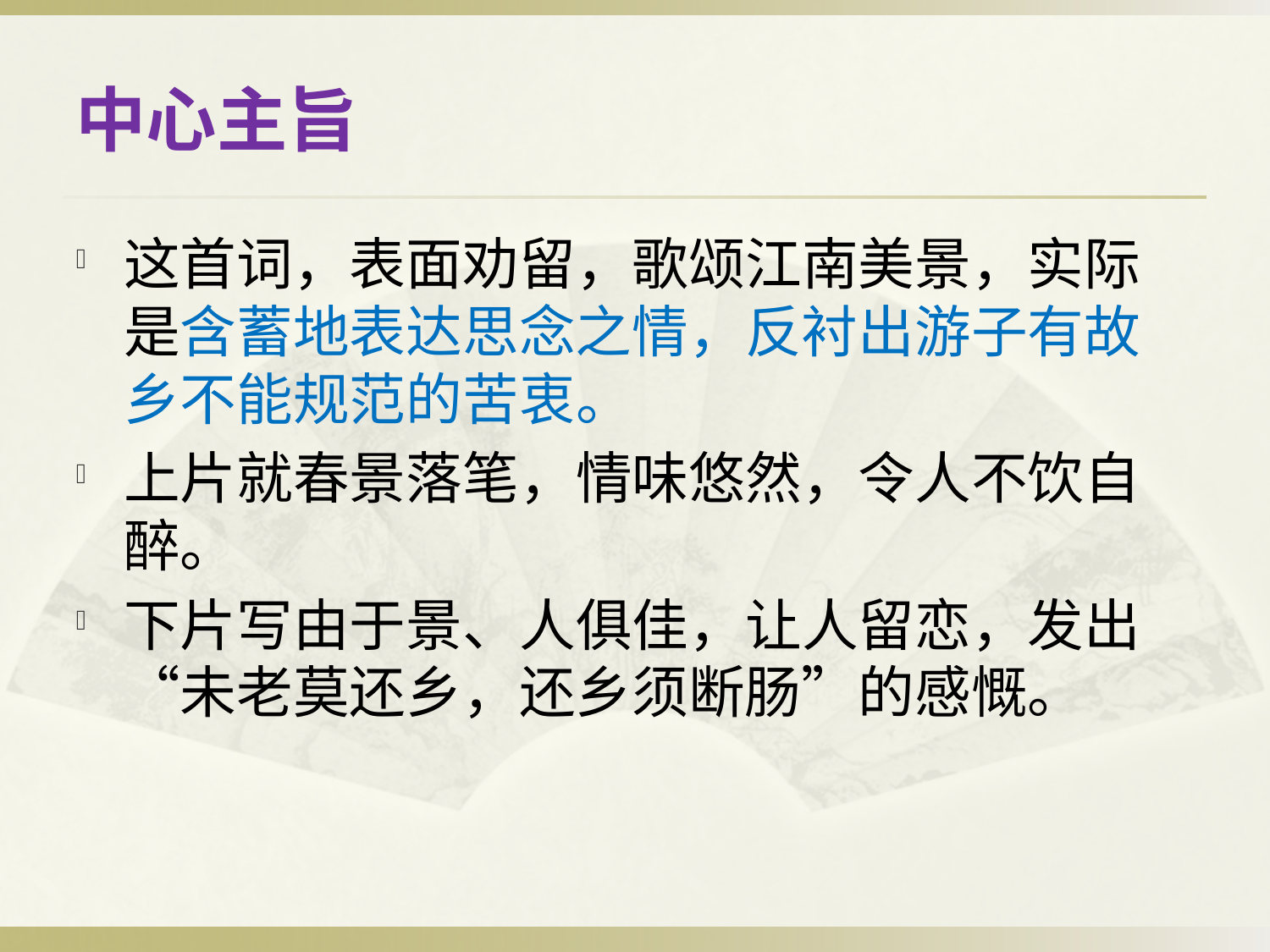

# 中心主旨
这首词，表面劝留，歌颂江南美景，实际是含蓄地表达思念之情，反衬出游子有故乡不能规范的苦衷。
上片就春景落笔，情味悠然，令人不饮自醉。
下片写由于景、人俱佳，让人留恋，发出“未老莫还乡，还乡须断肠”的感慨。